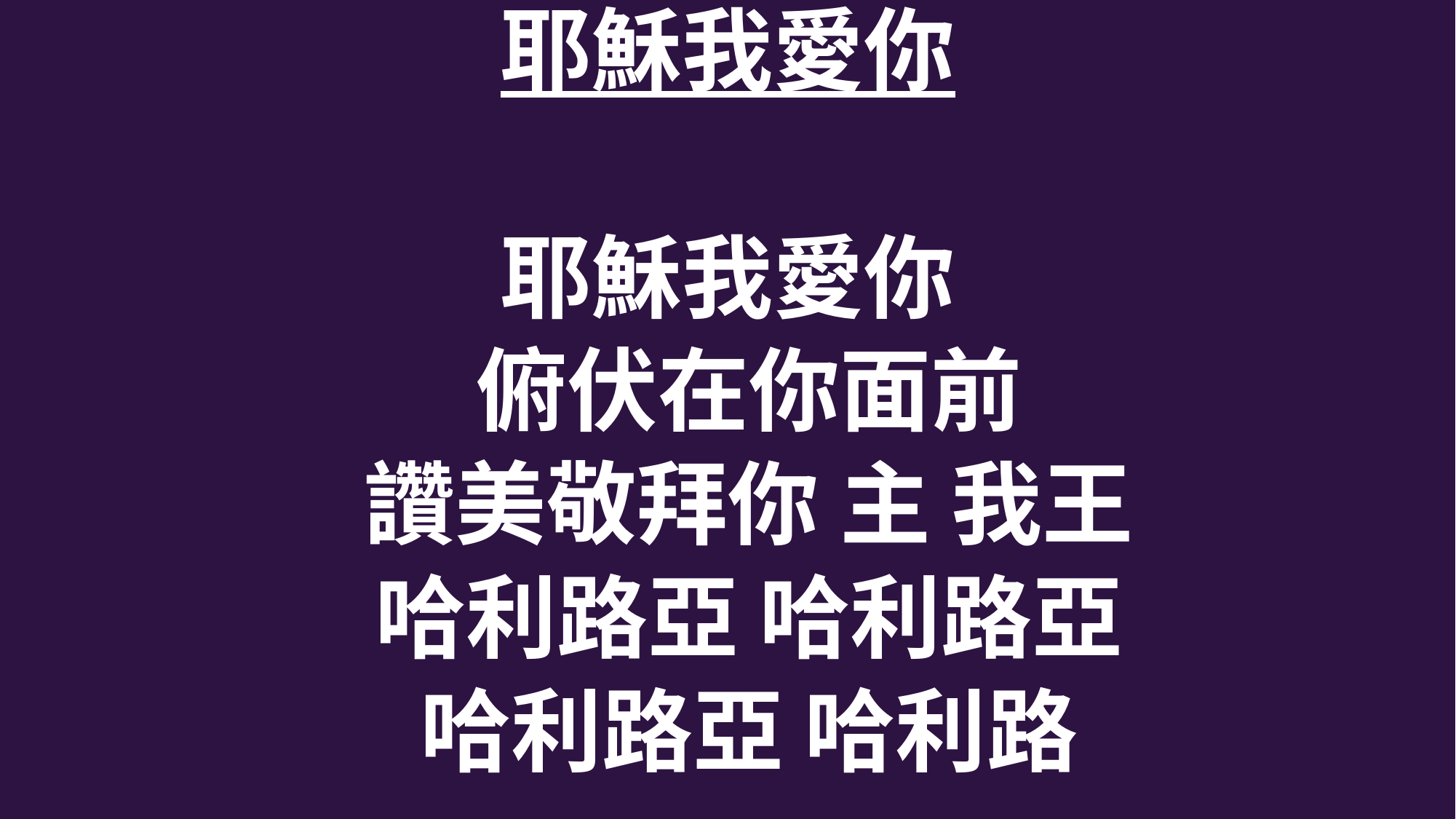

耶穌我愛你

耶穌我愛你
 俯伏在你面前
 讚美敬拜你 主 我王
 哈利路亞 哈利路亞
 哈利路亞 哈利路